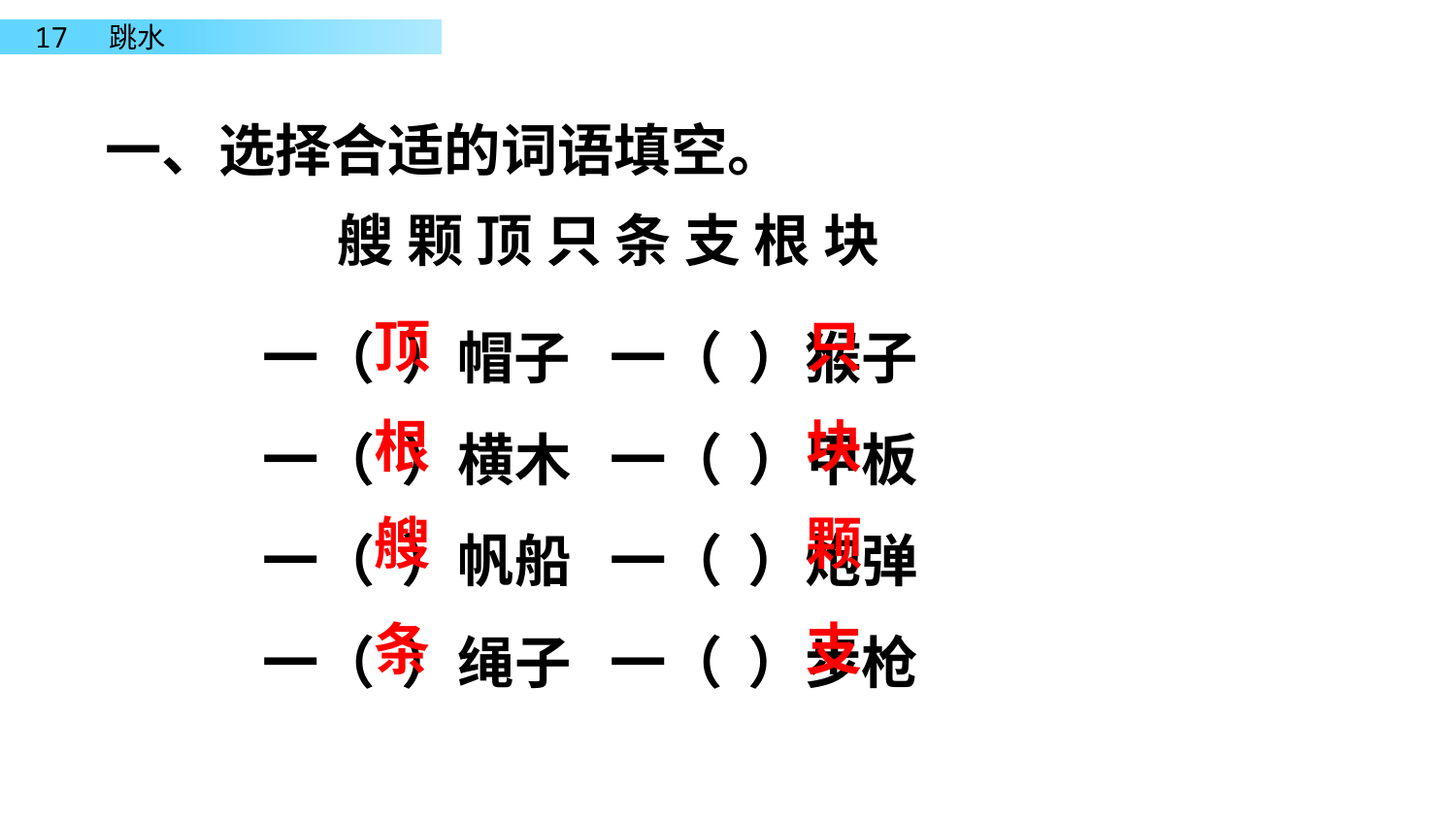

一、选择合适的词语填空。
艘 颗 顶 只 条 支 根 块
一（  ）帽子   一（  ）猴子
一（  ）横木   一（  ）甲板
一（  ）帆船   一（  ）炮弹
一（  ）绳子   一（  ）步枪
顶
只
根
块
艘
颗
条
支